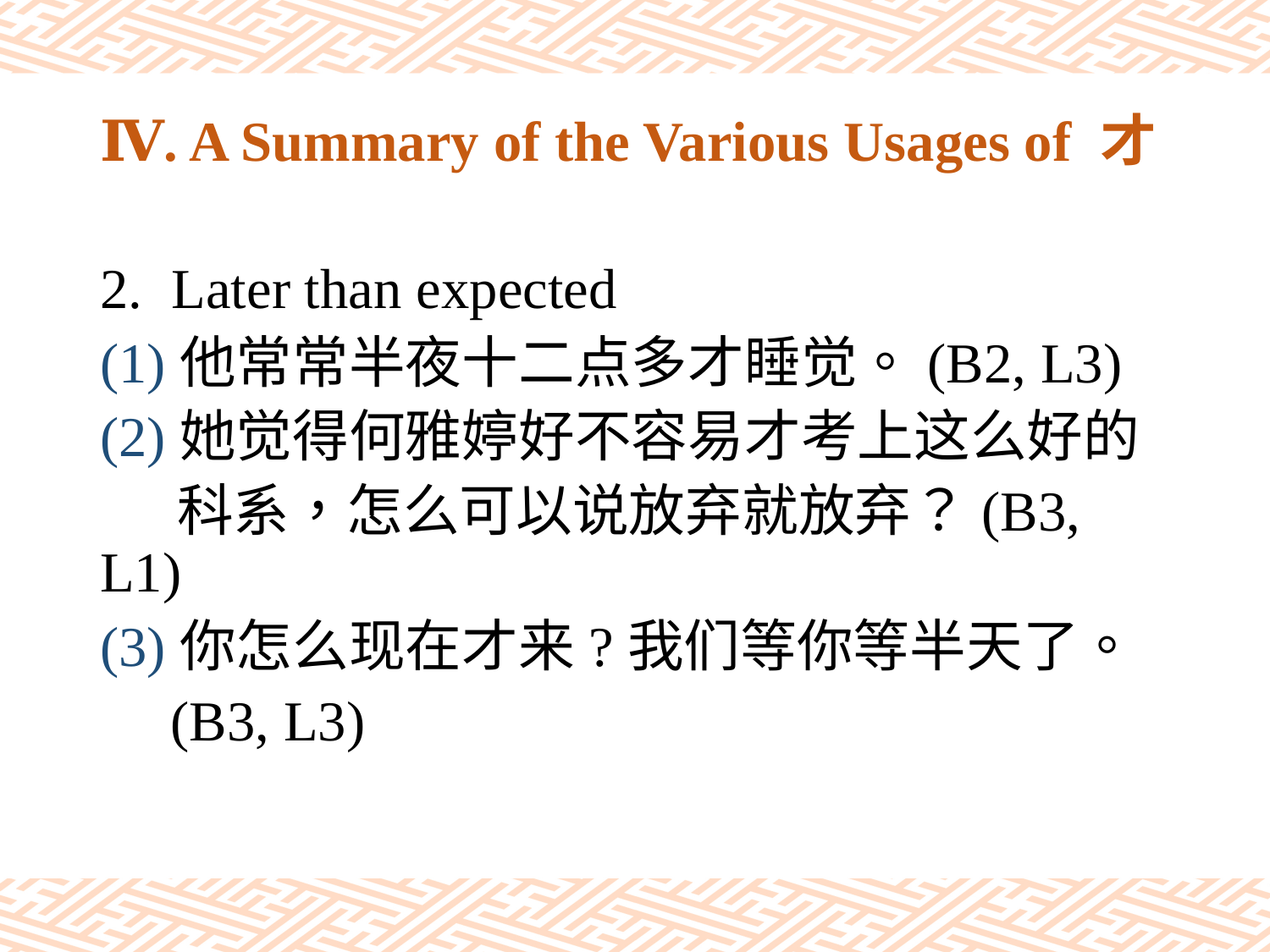

# Ⅳ. A Summary of the Various Usages of 才
Later than expected
(1)他常常半夜十二点多才睡觉。(B2, L3)
(2)她觉得何雅婷好不容易才考上这么好的
     科系，怎么可以说放弃就放弃？(B3, L1)
(3)你怎么现在才来?我们等你等半天了。
     (B3, L3)